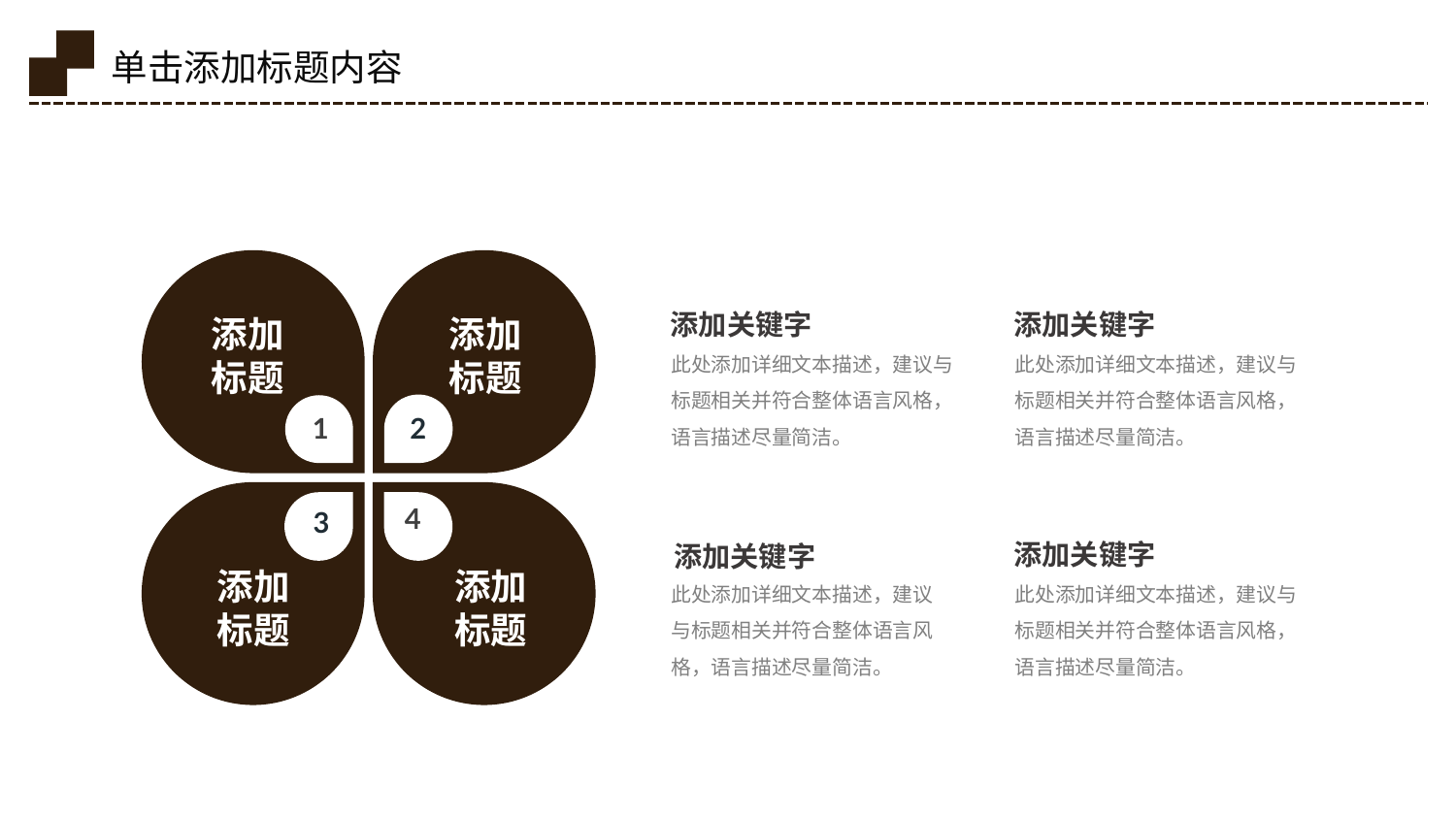

单击添加标题内容

添加
标题
添加
标题

2

1

3

4
添加
标题
添加
标题
添加关键字
此处添加详细文本描述，建议与标题相关并符合整体语言风格，语言描述尽量简洁。
添加关键字
此处添加详细文本描述，建议与标题相关并符合整体语言风格，语言描述尽量简洁。
添加关键字
此处添加详细文本描述，建议与标题相关并符合整体语言风格，语言描述尽量简洁。
添加关键字
此处添加详细文本描述，建议与标题相关并符合整体语言风格，语言描述尽量简洁。